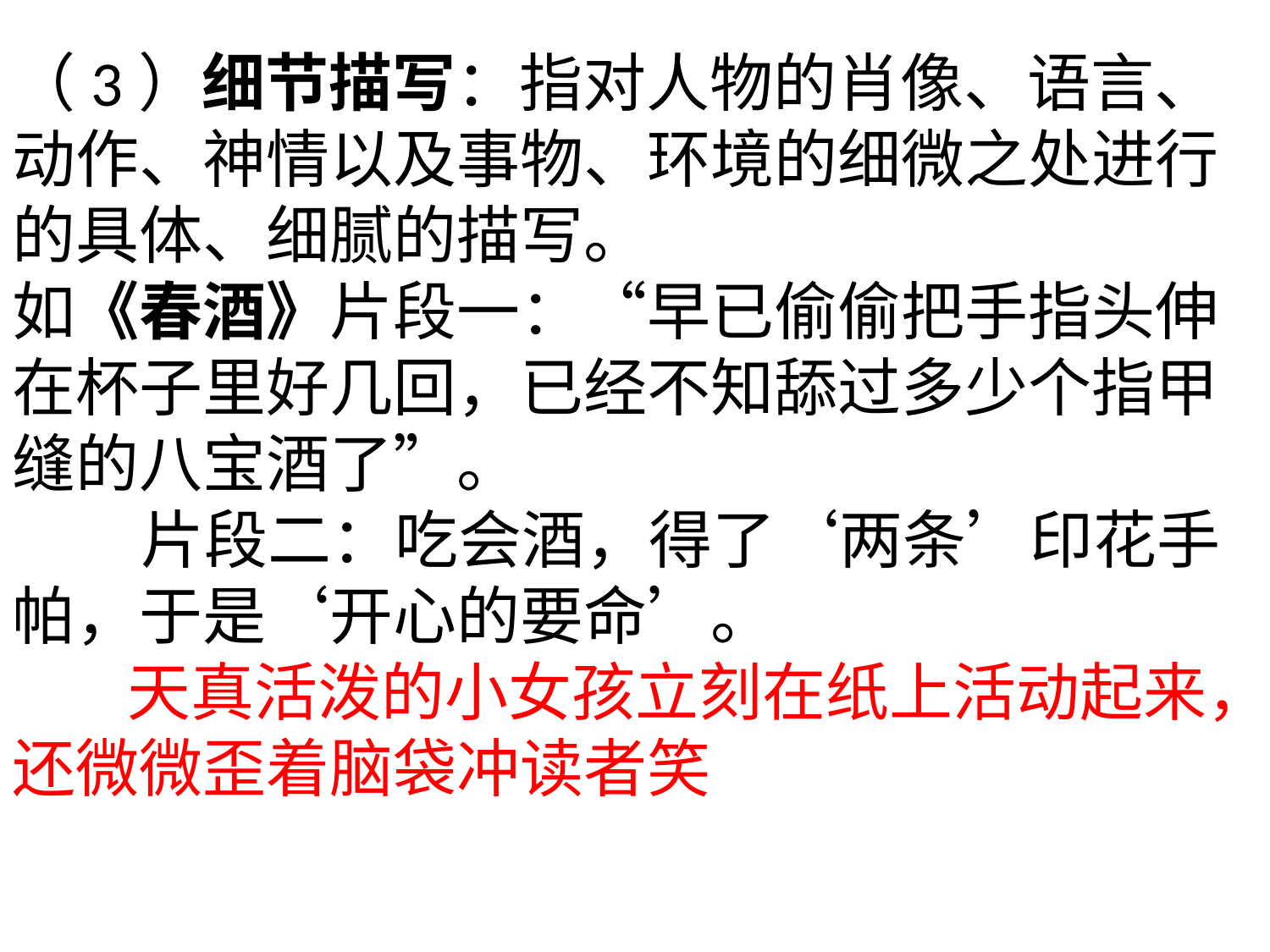

（3）细节描写：指对人物的肖像、语言、动作、神情以及事物、环境的细微之处进行的具体、细腻的描写。
如《春酒》片段一：“早已偷偷把手指头伸在杯子里好几回，已经不知舔过多少个指甲缝的八宝酒了”。
        片段二：吃会酒，得了‘两条’印花手帕，于是‘开心的要命’。
       天真活泼的小女孩立刻在纸上活动起来，还微微歪着脑袋冲读者笑